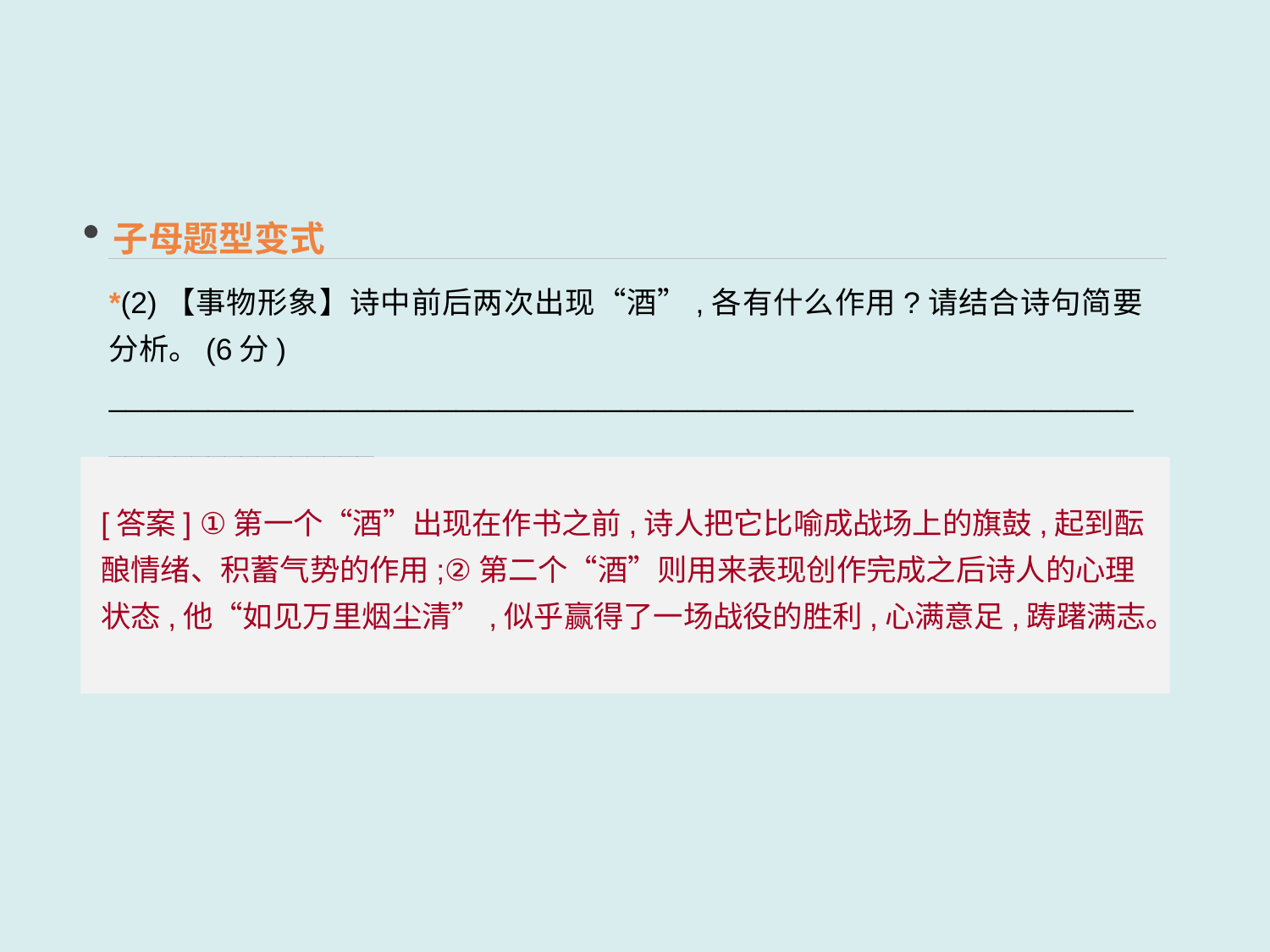

子母题型变式

*(2)【事物形象】诗中前后两次出现“酒”,各有什么作用?请结合诗句简要分析。(6分)
______________________________________________________________________________

[答案] ①第一个“酒”出现在作书之前,诗人把它比喻成战场上的旗鼓,起到酝酿情绪、积蓄气势的作用;②第二个“酒”则用来表现创作完成之后诗人的心理状态,他“如见万里烟尘清”,似乎赢得了一场战役的胜利,心满意足,踌躇满志。